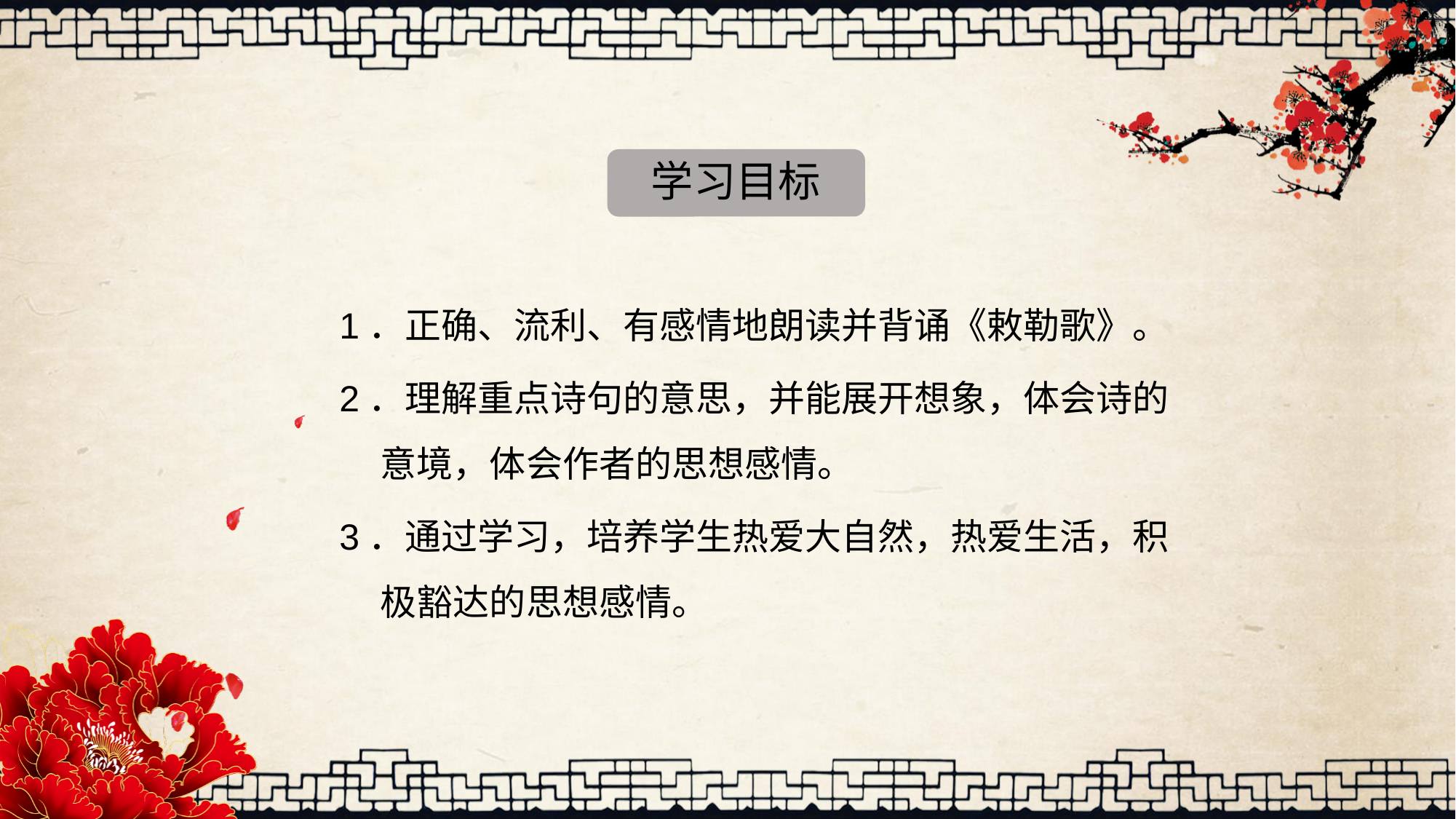

学习目标

1．正确、流利、有感情地朗读并背诵《敕勒歌》。
2．理解重点诗句的意思，并能展开想象，体会诗的意境，体会作者的思想感情。
3．通过学习，培养学生热爱大自然，热爱生活，积极豁达的思想感情。